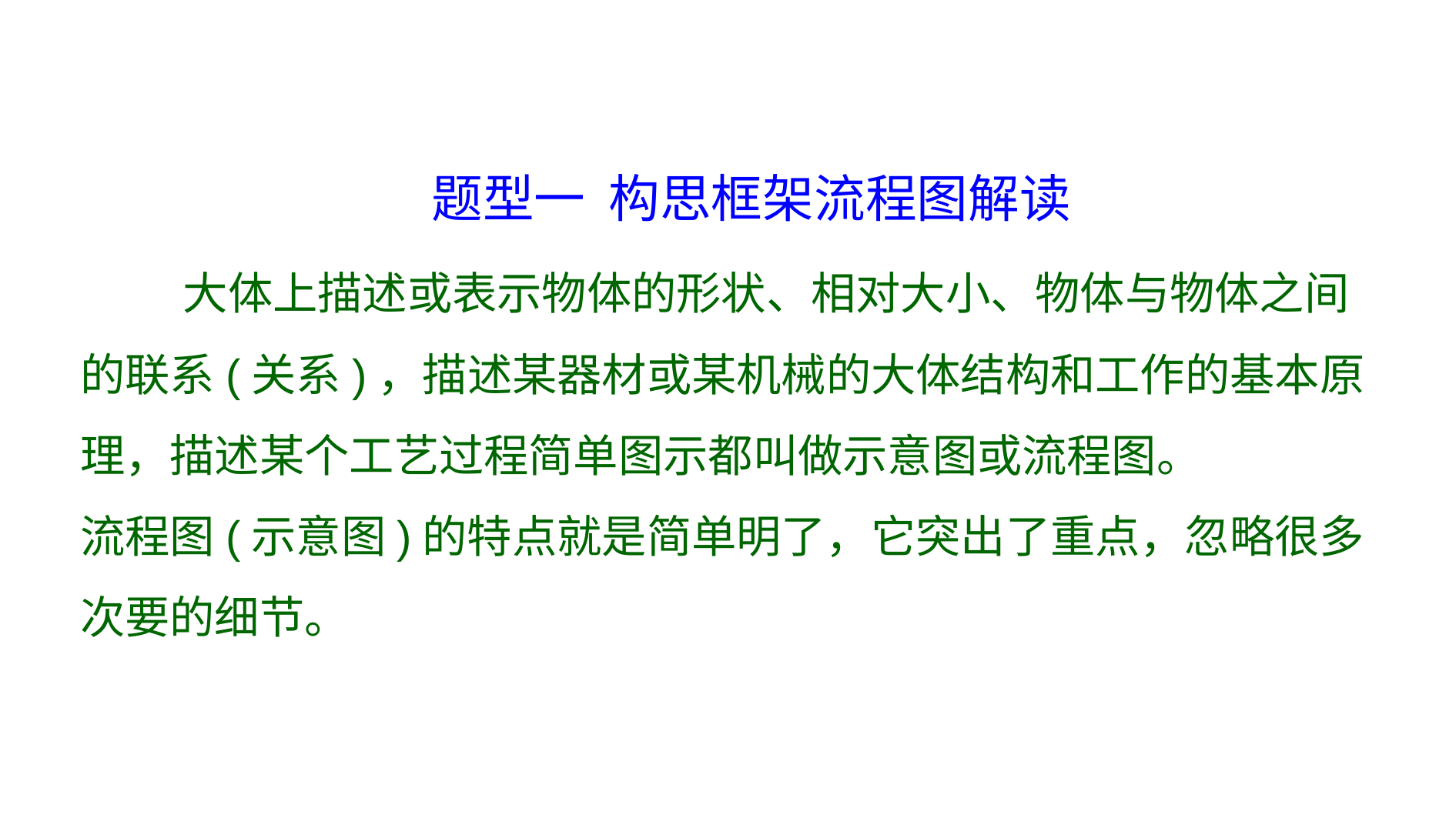

题型一  构思框架流程图解读
　　大体上描述或表示物体的形状、相对大小、物体与物体之间的联系(关系)，描述某器材或某机械的大体结构和工作的基本原理，描述某个工艺过程简单图示都叫做示意图或流程图。
流程图(示意图)的特点就是简单明了，它突出了重点，忽略很多次要的细节。